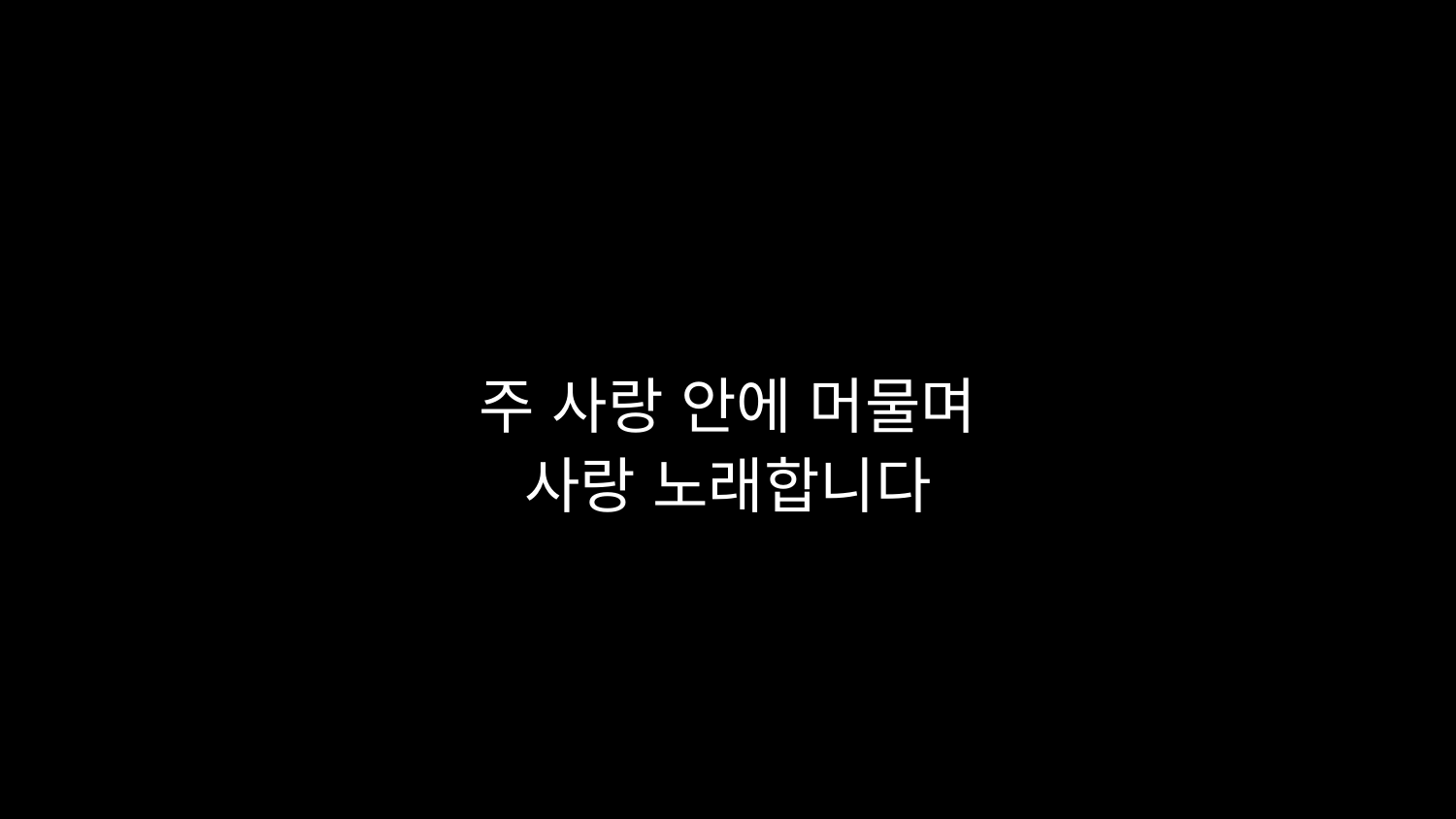

# 주 사랑 안에 머물며 사랑 노래합니다